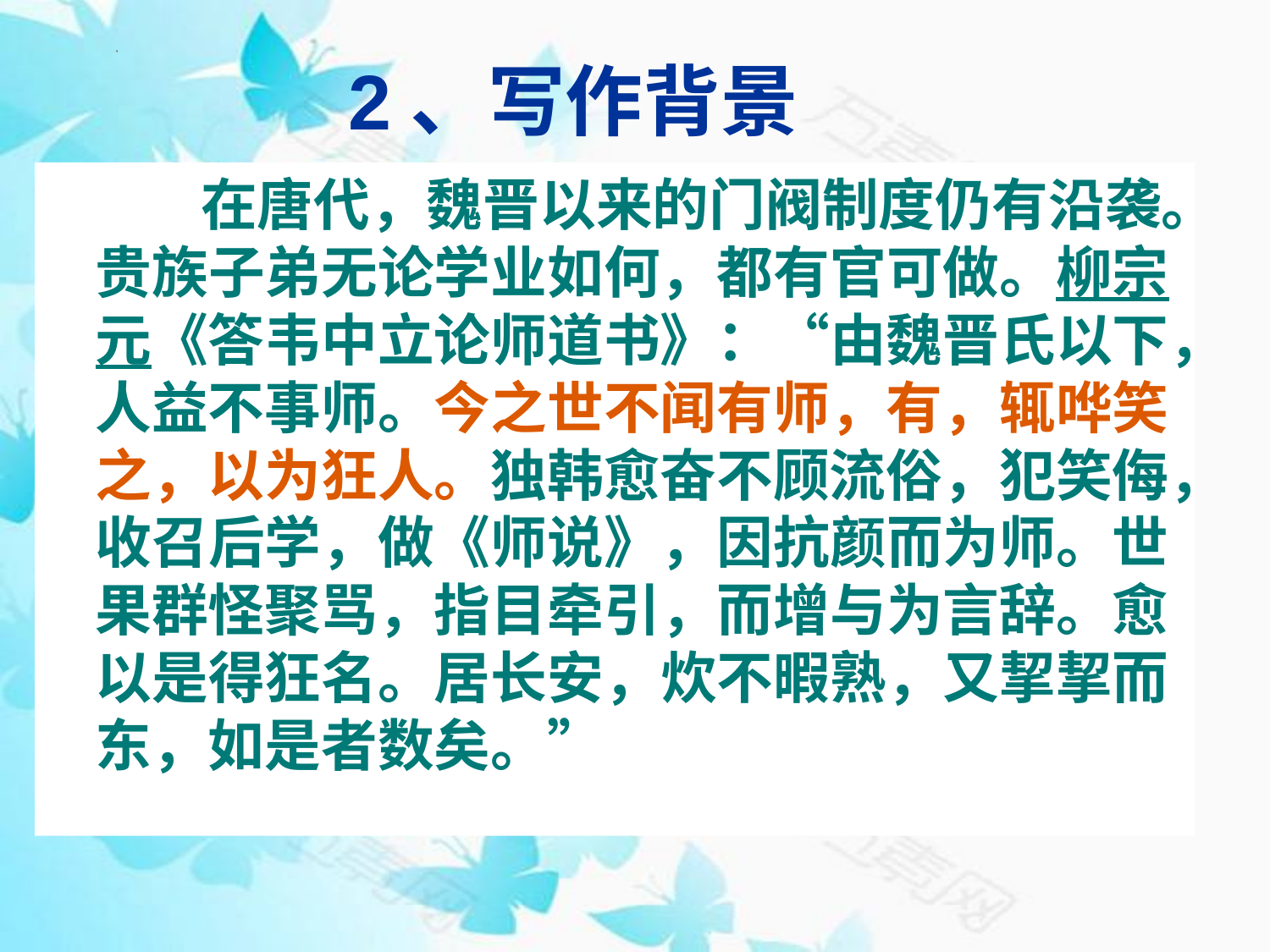

# 2、写作背景
           在唐代，魏晋以来的门阀制度仍有沿袭。贵族子弟无论学业如何，都有官可做。柳宗元《答韦中立论师道书》：“由魏晋氏以下，人益不事师。今之世不闻有师，有，辄哗笑之，以为狂人。独韩愈奋不顾流俗，犯笑侮，收召后学，做《师说》，因抗颜而为师。世果群怪聚骂，指目牵引，而增与为言辞。愈以是得狂名。居长安，炊不暇熟，又挈挈而东，如是者数矣。”